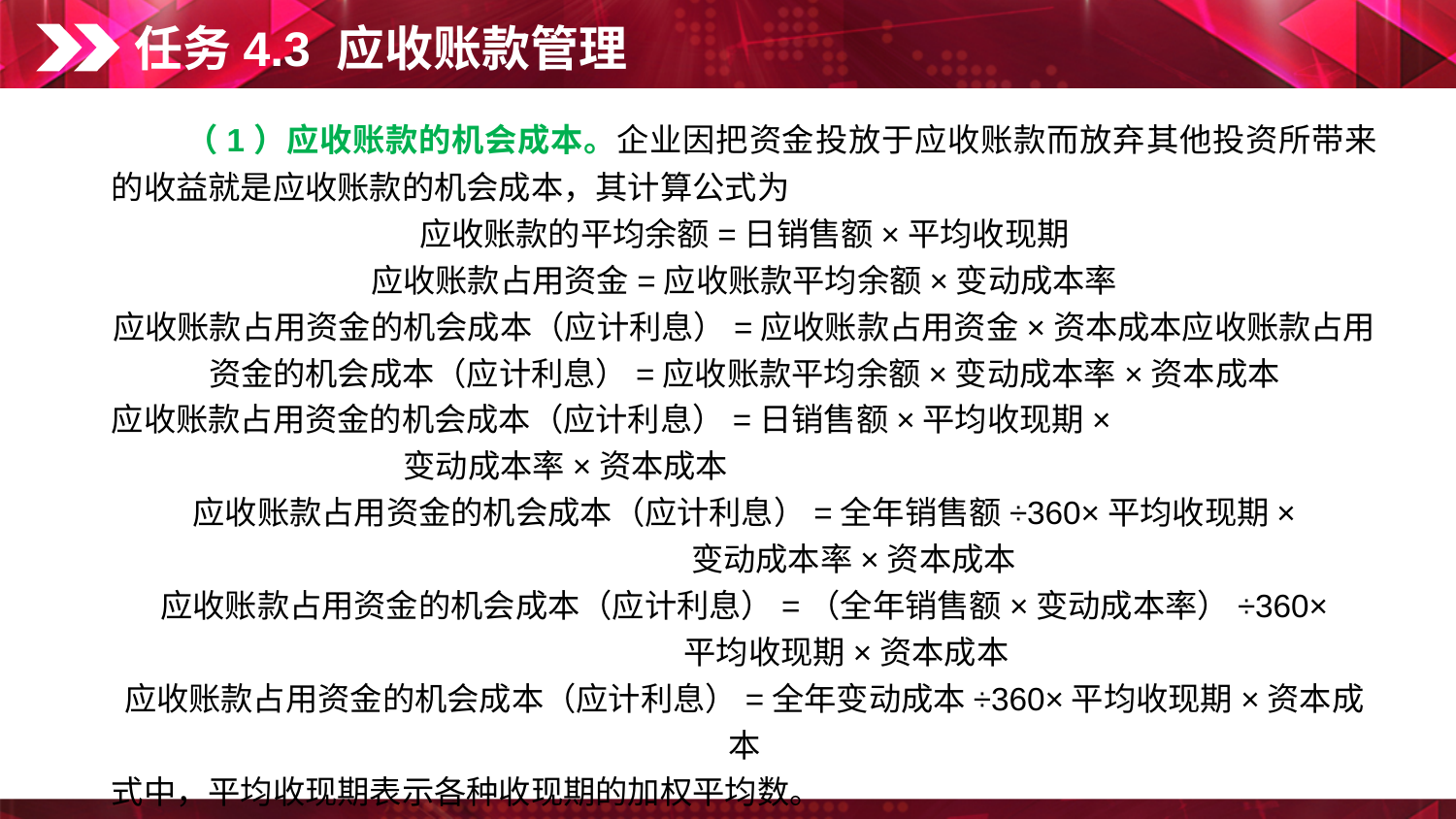

任务4.3 应收账款管理

　　（1）应收账款的机会成本。企业因把资金投放于应收账款而放弃其他投资所带来的收益就是应收账款的机会成本，其计算公式为
应收账款的平均余额=日销售额×平均收现期
应收账款占用资金=应收账款平均余额×变动成本率
应收账款占用资金的机会成本（应计利息）=应收账款占用资金×资本成本应收账款占用资金的机会成本（应计利息）=应收账款平均余额×变动成本率×资本成本
应收账款占用资金的机会成本（应计利息）=日销售额×平均收现期×
                                       变动成本率×资本成本
应收账款占用资金的机会成本（应计利息）=全年销售额÷360×平均收现期×
                             变动成本率×资本成本
应收账款占用资金的机会成本（应计利息）=（全年销售额×变动成本率）÷360×
                           平均收现期×资本成本
应收账款占用资金的机会成本（应计利息）=全年变动成本÷360×平均收现期×资本成本
式中，平均收现期表示各种收现期的加权平均数。